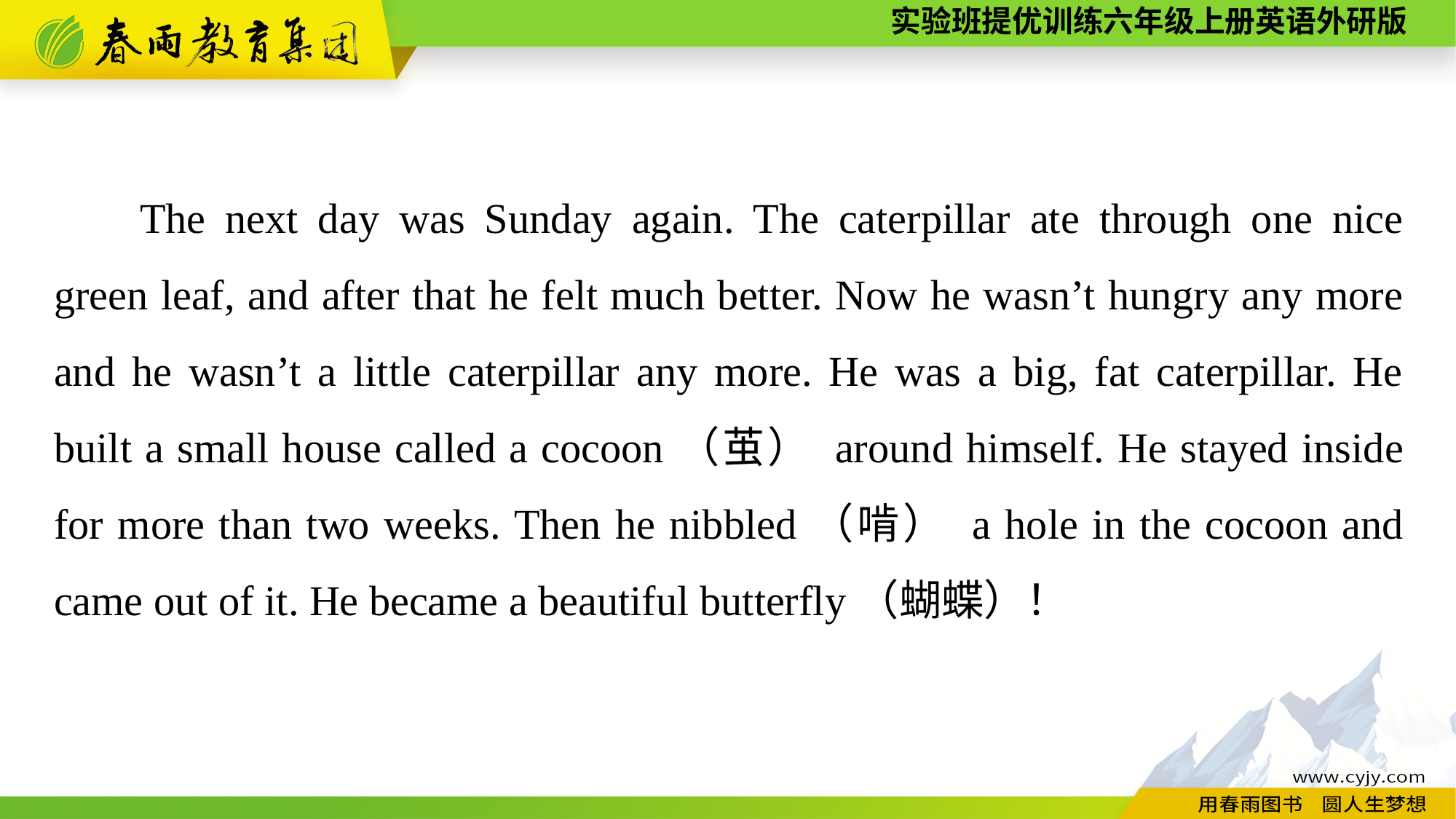

The next day was Sunday again. The caterpillar ate through one nice green leaf, and after that he felt much better. Now he wasn’t hungry any more and he wasn’t a little caterpillar any more. He was a big, fat caterpillar. He built a small house called a cocoon（茧） around himself. He stayed inside for more than two weeks. Then he nibbled（啃） a hole in the cocoon and came out of it. He became a beautiful butterfly（蝴蝶）！